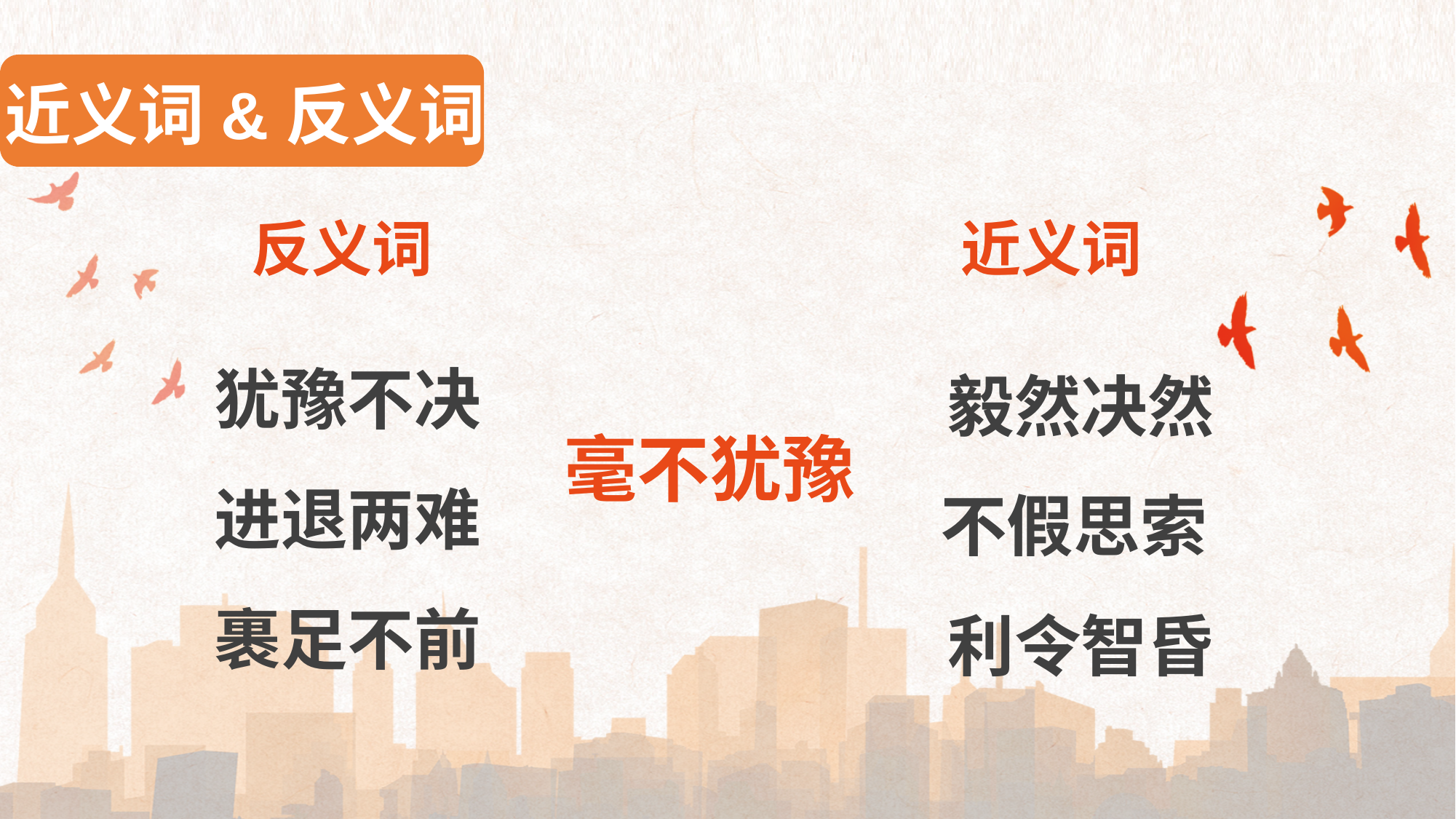

近义词&反义词
反义词
近义词
犹豫不决
进退两难
裹足不前
毅然决然
不假思索
利令智昏
毫不犹豫